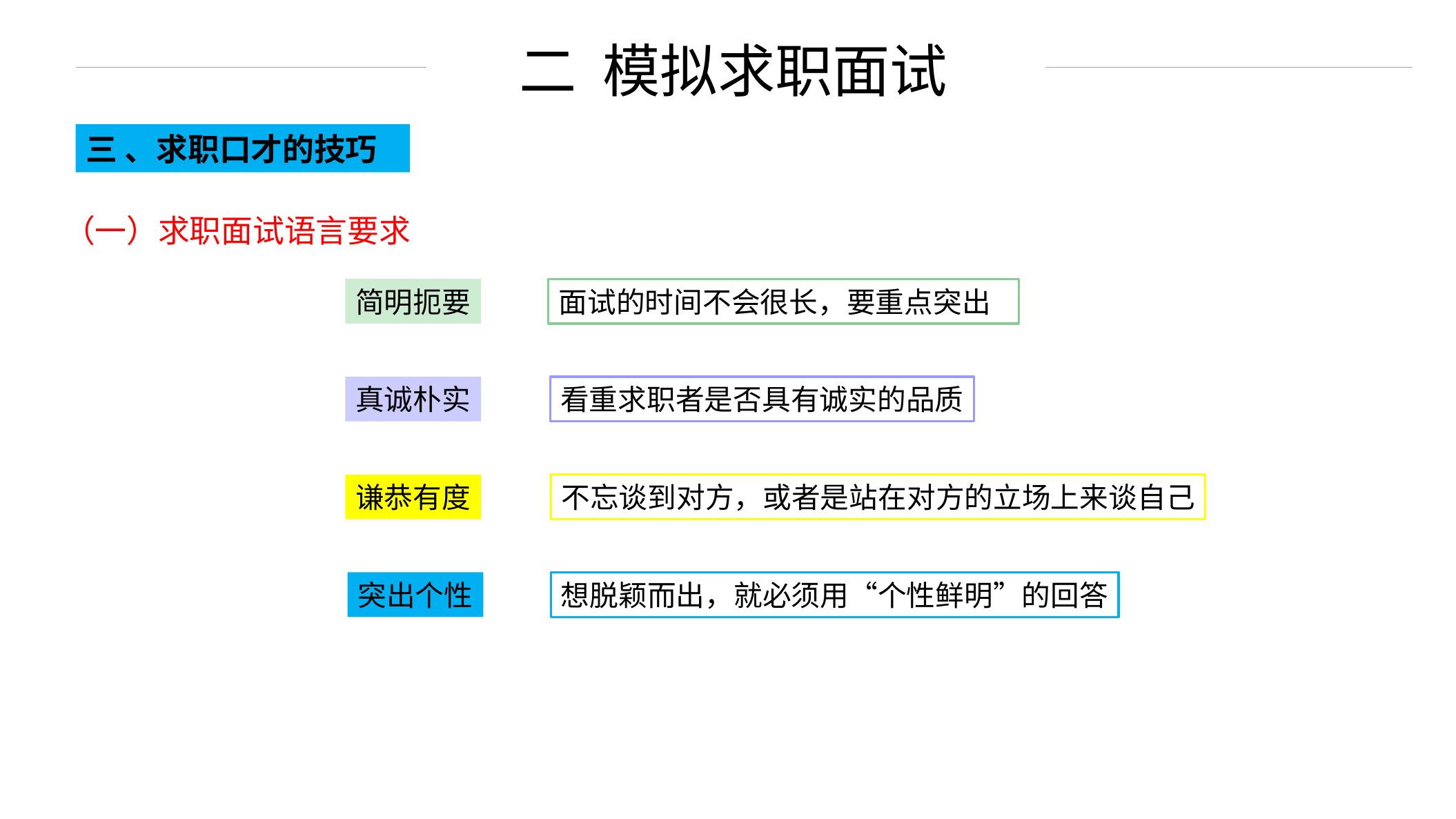

二  模拟求职面试
三 、求职口才的技巧
（一）求职面试语言要求
简明扼要
面试的时间不会很长，要重点突出
真诚朴实
看重求职者是否具有诚实的品质
谦恭有度
不忘谈到对方，或者是站在对方的立场上来谈自己
突出个性
想脱颖而出，就必须用“个性鲜明”的回答